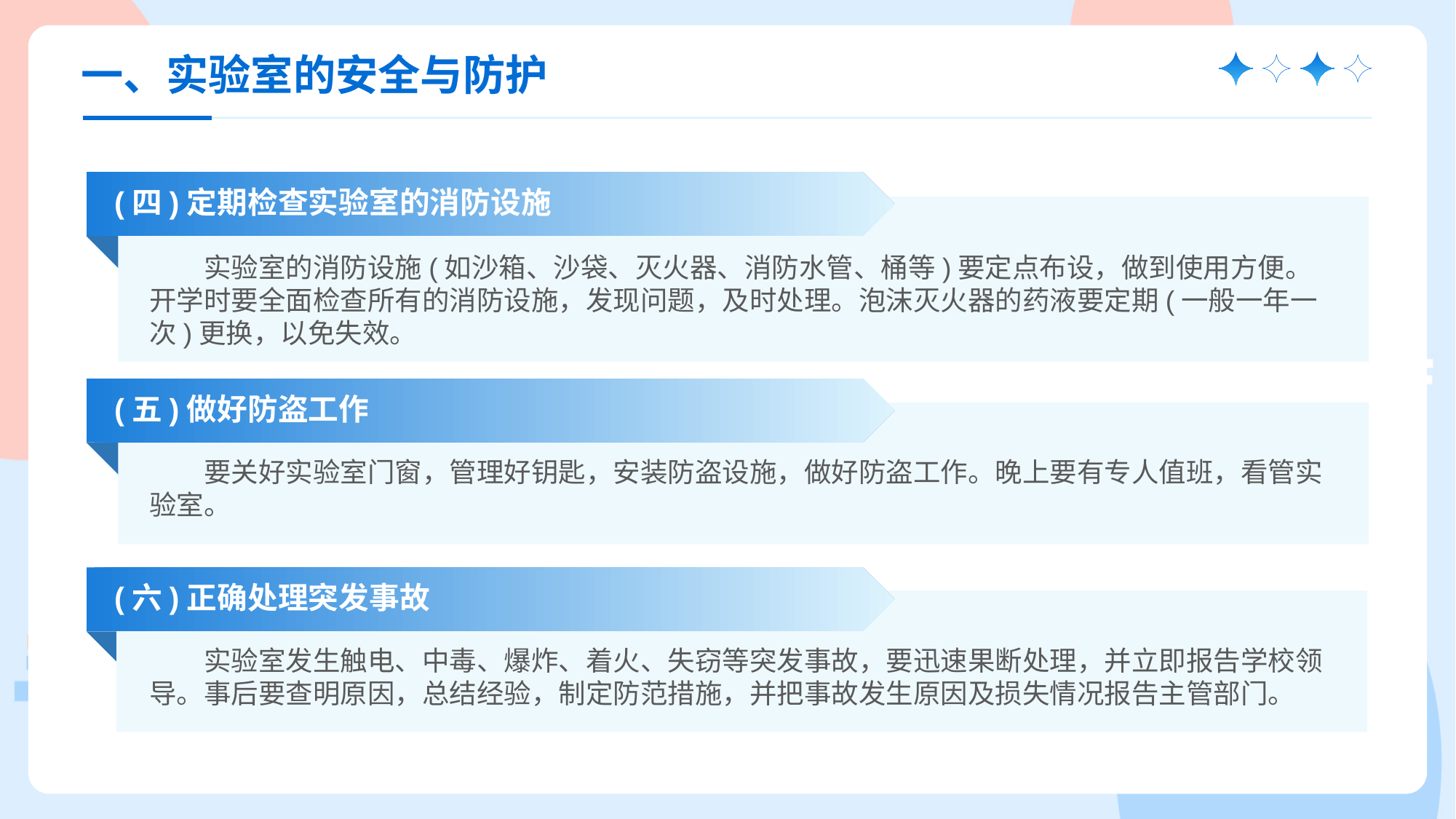

一、实验室的安全与防护
(四)定期检查实验室的消防设施

实验室的消防设施(如沙箱、沙袋、灭火器、消防水管、桶等)要定点布设，做到使用方便。开学时要全面检查所有的消防设施，发现问题，及时处理。泡沫灭火器的药液要定期(一般一年一次)更换，以免失效。
(五)做好防盗工作

要关好实验室门窗，管理好钥匙，安装防盗设施，做好防盗工作。晚上要有专人值班，看管实验室。
(六)正确处理突发事故

实验室发生触电、中毒、爆炸、着火、失窃等突发事故，要迅速果断处理，并立即报告学校领导。事后要查明原因，总结经验，制定防范措施，并把事故发生原因及损失情况报告主管部门。